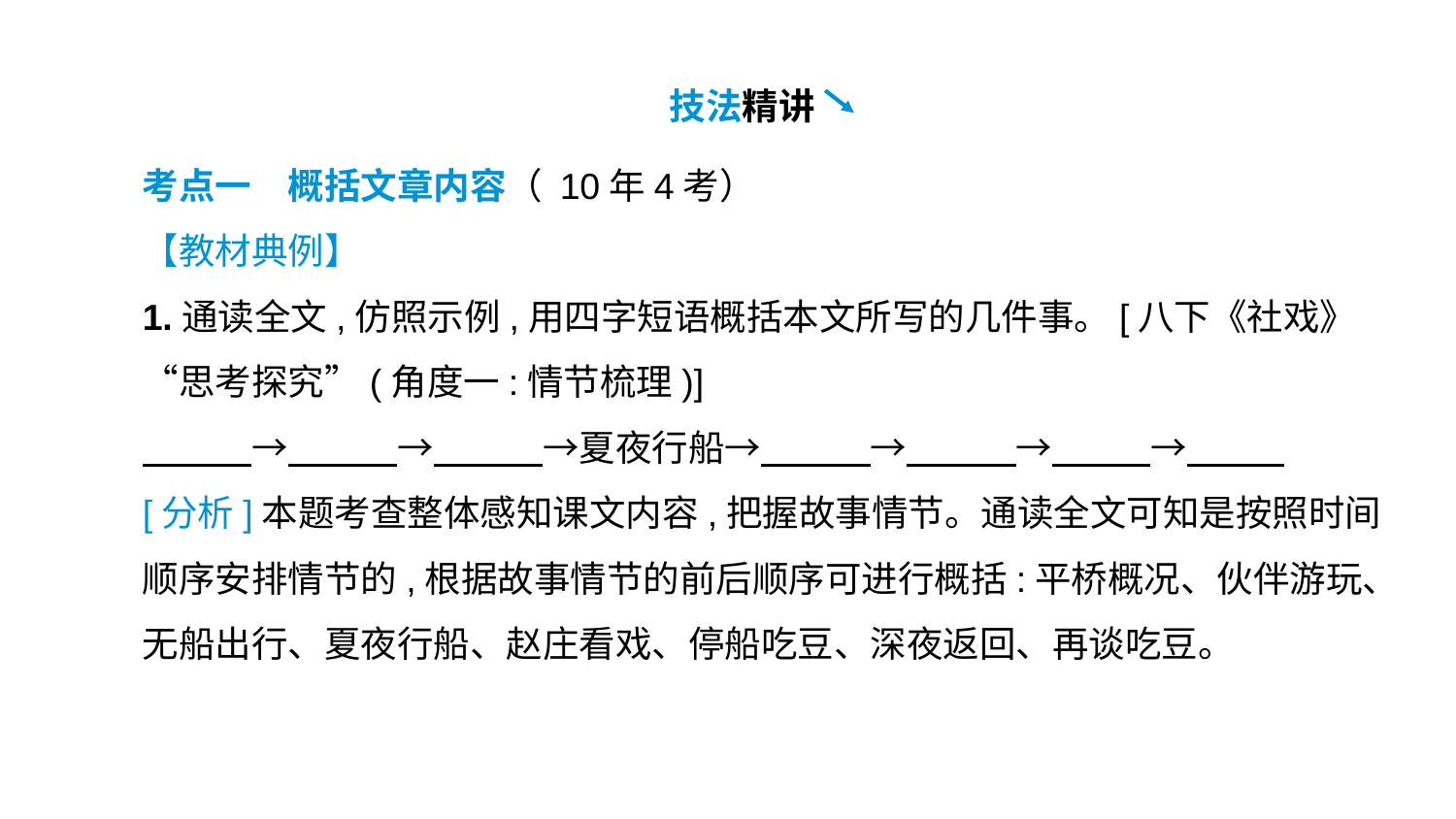

技法精讲
考点一　概括文章内容（ 10年4考）
【教材典例】
1.通读全文,仿照示例,用四字短语概括本文所写的几件事。[八下《社戏》“思考探究”(角度一:情节梳理)]
　　　→　　　→　　　→夏夜行船→　　　→　　　→　　   →
[分析]本题考查整体感知课文内容,把握故事情节。通读全文可知是按照时间顺序安排情节的,根据故事情节的前后顺序可进行概括:平桥概况、伙伴游玩、无船出行、夏夜行船、赵庄看戏、停船吃豆、深夜返回、再谈吃豆。